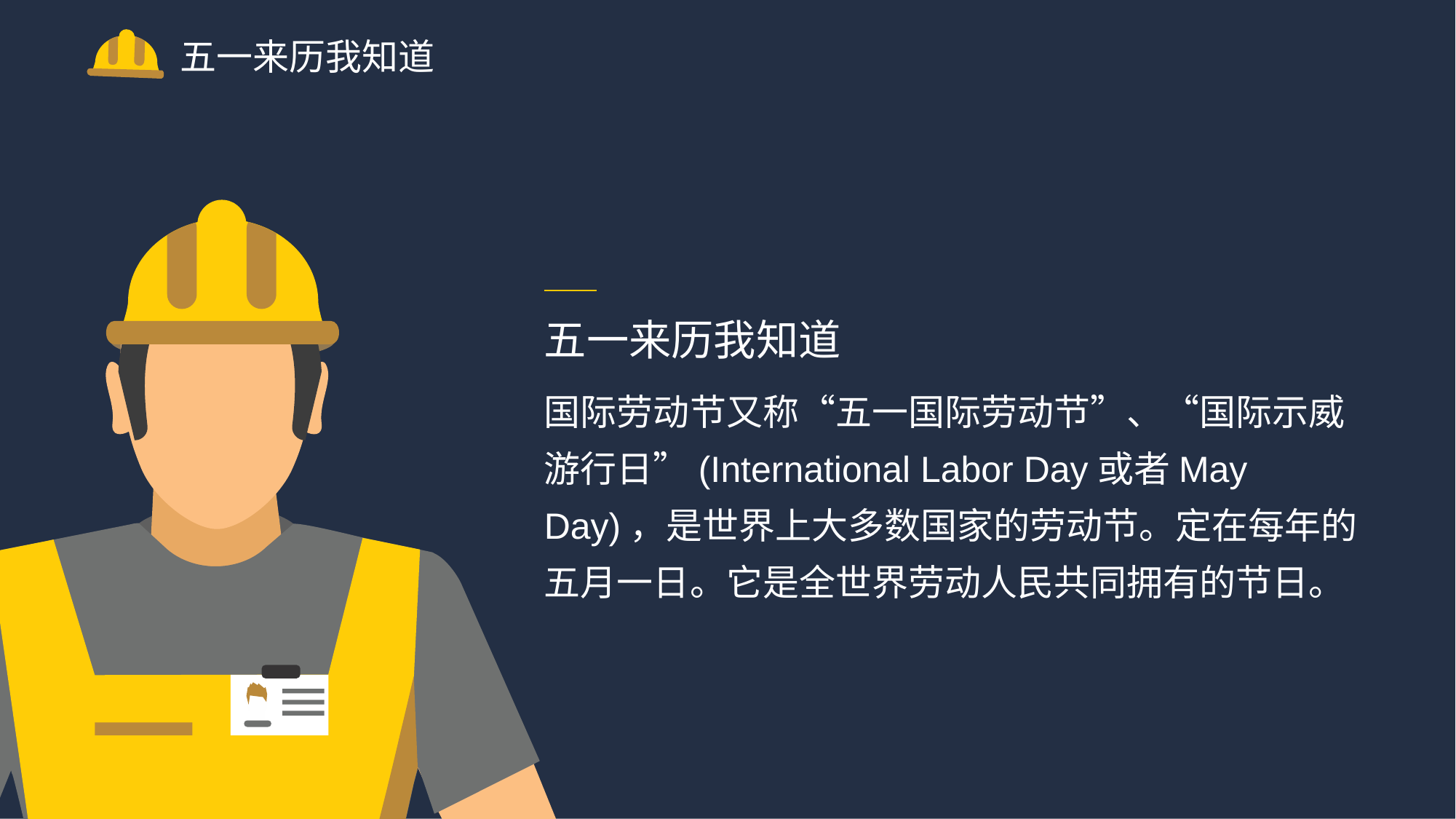

五一来历我知道

五一来历我知道
国际劳动节又称“五一国际劳动节”、“国际示威游行日”(International Labor Day或者May Day)，是世界上大多数国家的劳动节。定在每年的五月一日。它是全世界劳动人民共同拥有的节日。